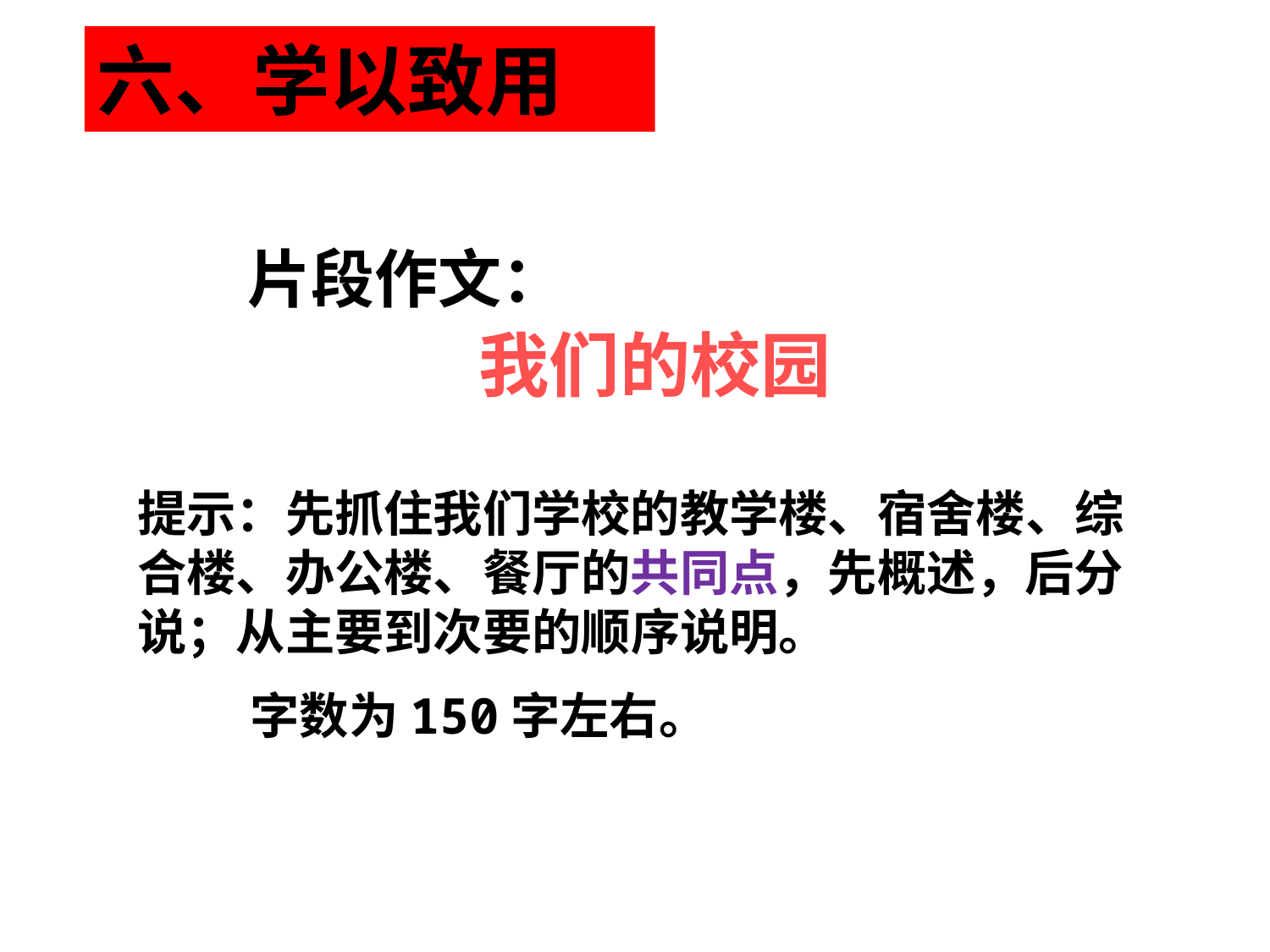

六、学以致用
片段作文：
我们的校园
提示：先抓住我们学校的教学楼、宿舍楼、综合楼、办公楼、餐厅的共同点，先概述，后分说；从主要到次要的顺序说明。
         字数为150字左右。